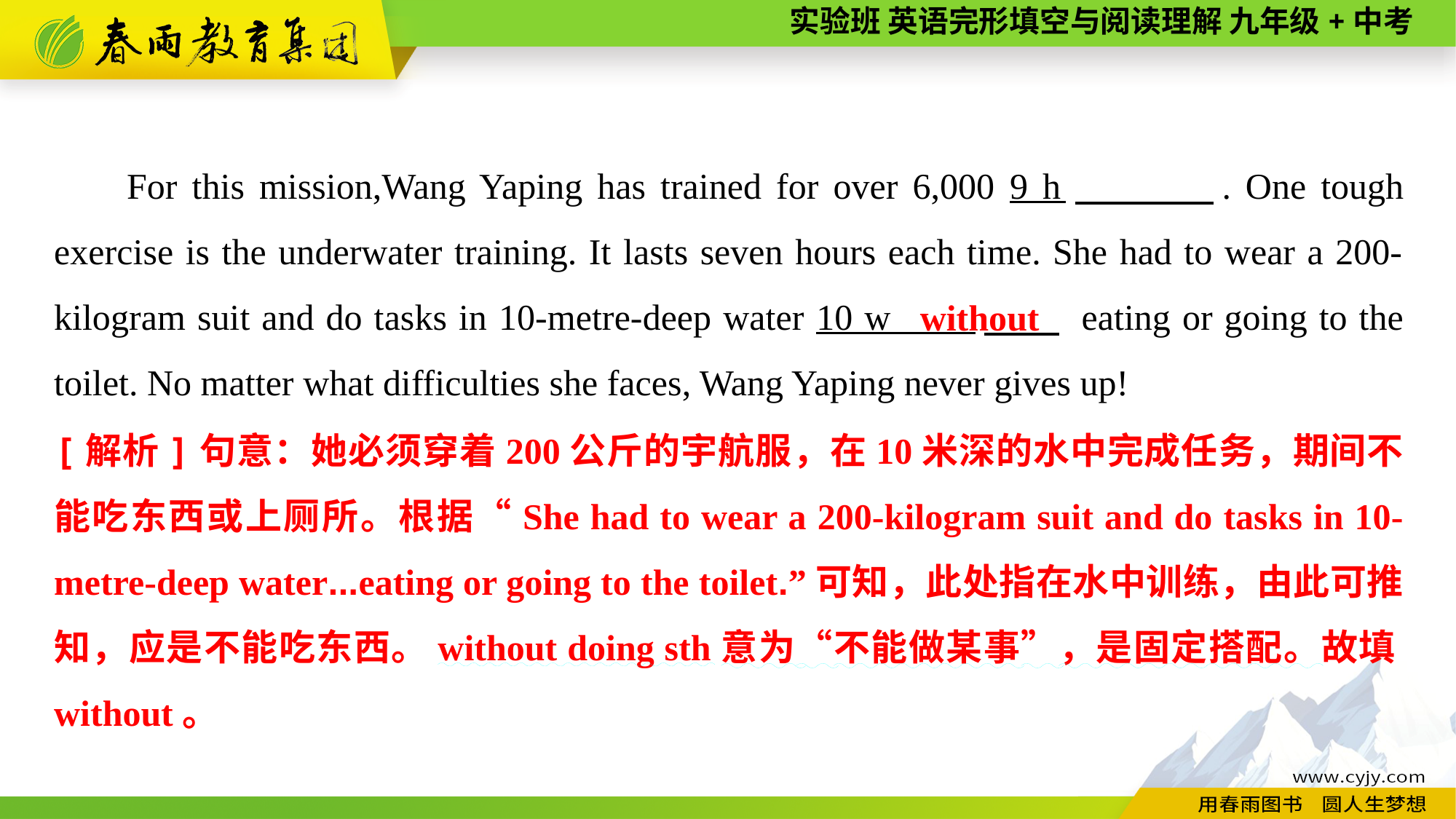

For this mission,Wang Yaping has trained for over 6,000 9 h　    　. One tough exercise is the underwater training. It lasts seven hours each time. She had to wear a 200-kilogram suit and do tasks in 10-metre-deep water 10 w       　　 eating or going to the toilet. No matter what difficulties she faces, Wang Yaping never gives up!
without
[解析]句意：她必须穿着200公斤的宇航服，在10米深的水中完成任务，期间不能吃东西或上厕所。根据“She had to wear a 200-kilogram suit and do tasks in 10-metre-deep water...eating or going to the toilet.”可知，此处指在水中训练，由此可推知，应是不能吃东西。without doing sth意为“不能做某事”，是固定搭配。故填without。